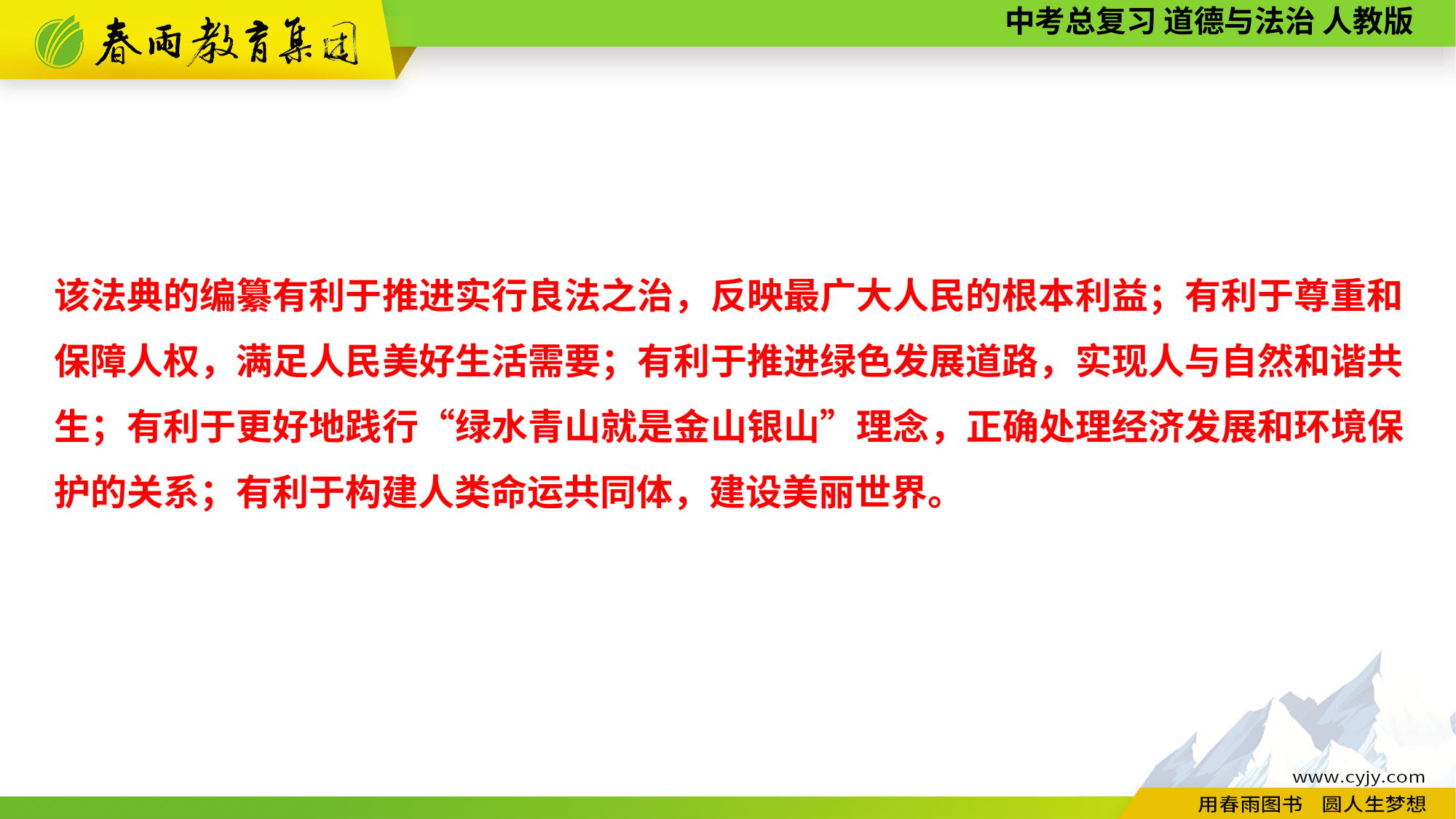

该法典的编纂有利于推进实行良法之治，反映最广大人民的根本利益；有利于尊重和保障人权，满足人民美好生活需要；有利于推进绿色发展道路，实现人与自然和谐共生；有利于更好地践行“绿水青山就是金山银山”理念，正确处理经济发展和环境保护的关系；有利于构建人类命运共同体，建设美丽世界。